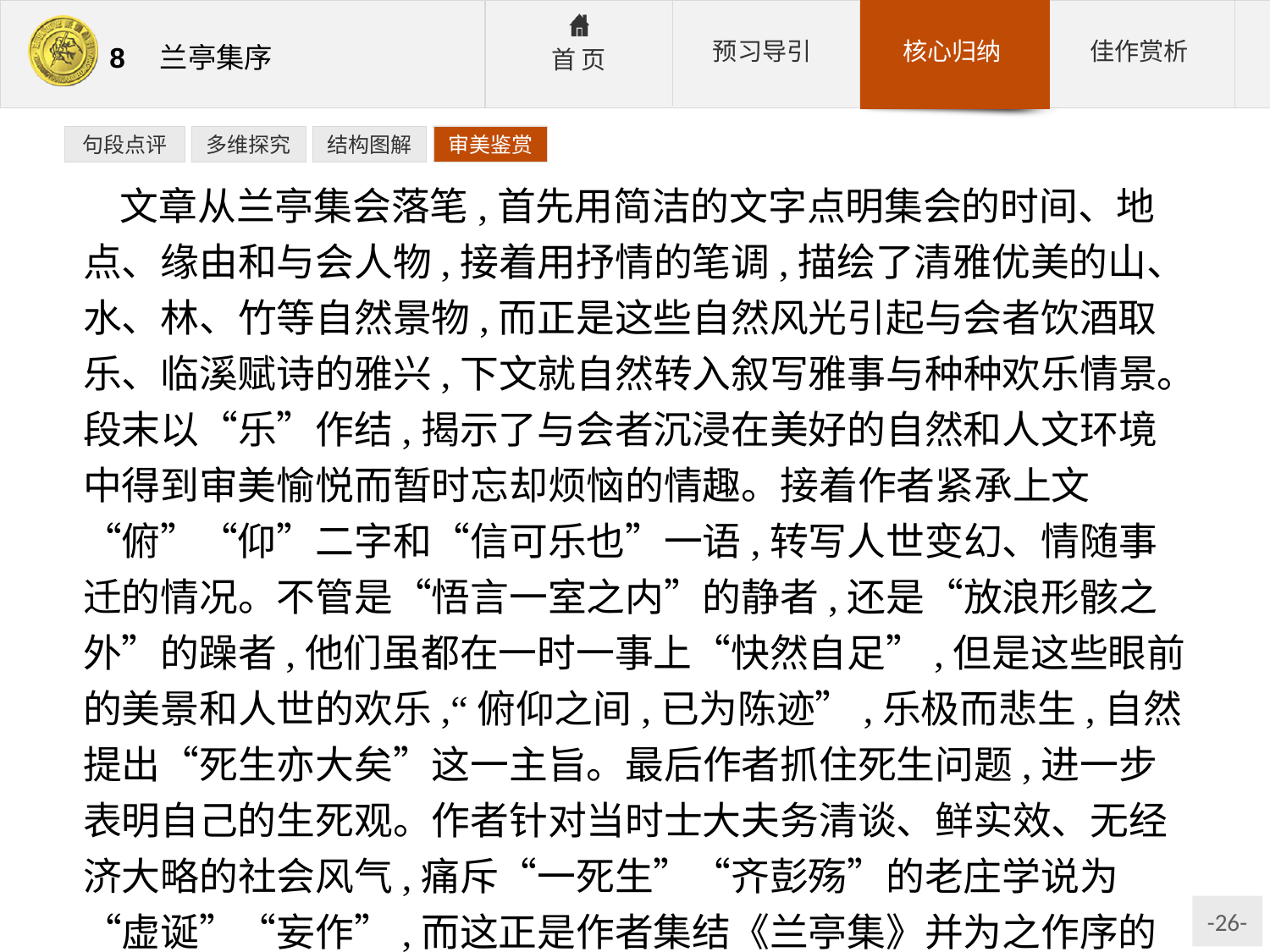

句段点评
多维探究
结构图解
审美鉴赏
文章从兰亭集会落笔,首先用简洁的文字点明集会的时间、地点、缘由和与会人物,接着用抒情的笔调,描绘了清雅优美的山、水、林、竹等自然景物,而正是这些自然风光引起与会者饮酒取乐、临溪赋诗的雅兴,下文就自然转入叙写雅事与种种欢乐情景。段末以“乐”作结,揭示了与会者沉浸在美好的自然和人文环境中得到审美愉悦而暂时忘却烦恼的情趣。接着作者紧承上文“俯”“仰”二字和“信可乐也”一语,转写人世变幻、情随事迁的情况。不管是“悟言一室之内”的静者,还是“放浪形骸之外”的躁者,他们虽都在一时一事上“快然自足”,但是这些眼前的美景和人世的欢乐,“俯仰之间,已为陈迹”,乐极而悲生,自然提出“死生亦大矣”这一主旨。最后作者抓住死生问题,进一步表明自己的生死观。作者针对当时士大夫务清谈、鲜实效、无经济大略的社会风气,痛斥“一死生”“齐彭殇”的老庄学说为“虚诞”“妄作”,而这正是作者集结《兰亭集》并为之作序的目的。